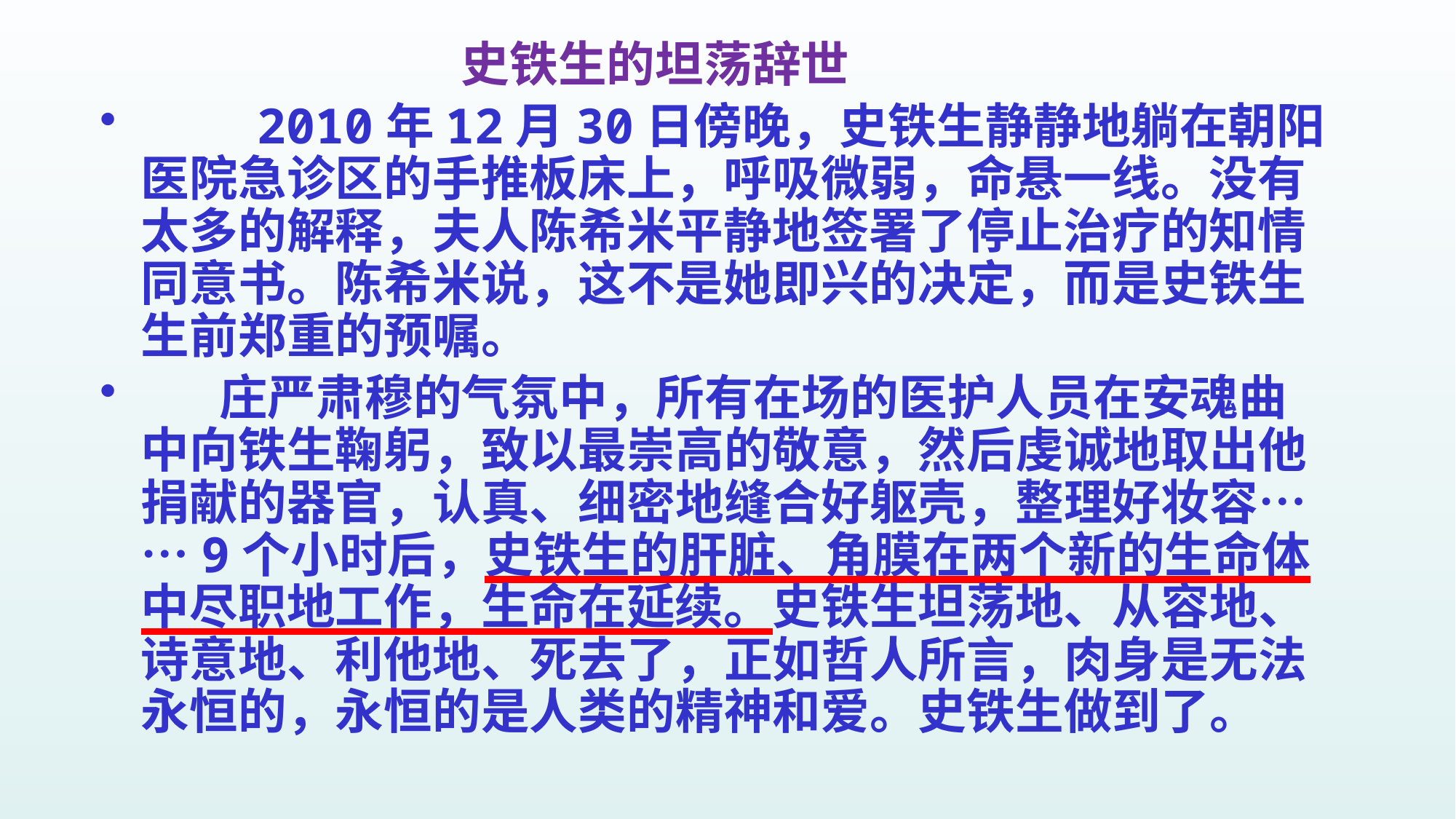

史铁生的坦荡辞世
    2010年12月30日傍晚，史铁生静静地躺在朝阳医院急诊区的手推板床上，呼吸微弱，命悬一线。没有太多的解释，夫人陈希米平静地签署了停止治疗的知情同意书。陈希米说，这不是她即兴的决定，而是史铁生生前郑重的预嘱。
      庄严肃穆的气氛中，所有在场的医护人员在安魂曲中向铁生鞠躬，致以最崇高的敬意，然后虔诚地取出他捐献的器官，认真、细密地缝合好躯壳，整理好妆容……9个小时后，史铁生的肝脏、角膜在两个新的生命体中尽职地工作，生命在延续。史铁生坦荡地、从容地、诗意地、利他地、死去了，正如哲人所言，肉身是无法永恒的，永恒的是人类的精神和爱。史铁生做到了。